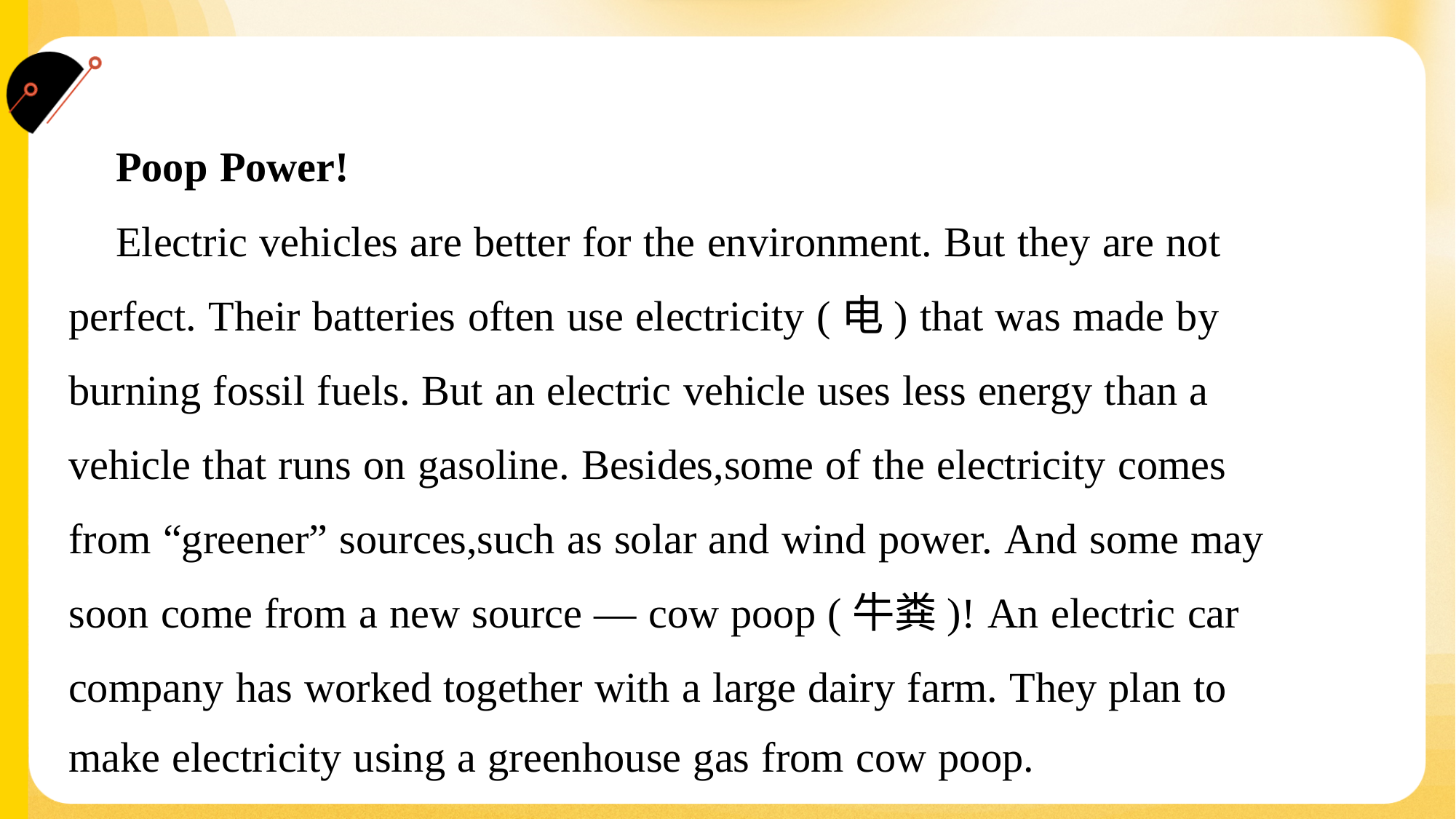

Poop Power!
    Electric vehicles are better for the environment. But they are not
perfect. Their batteries often use electricity (电) that was made by
burning fossil fuels. But an electric vehicle uses less energy than a
vehicle that runs on gasoline. Besides,some of the electricity comes
from “greener” sources,such as solar and wind power. And some may
soon come from a new source — cow poop (牛粪)! An electric car
company has worked together with a large dairy farm. They plan to
make electricity using a greenhouse gas from cow poop.